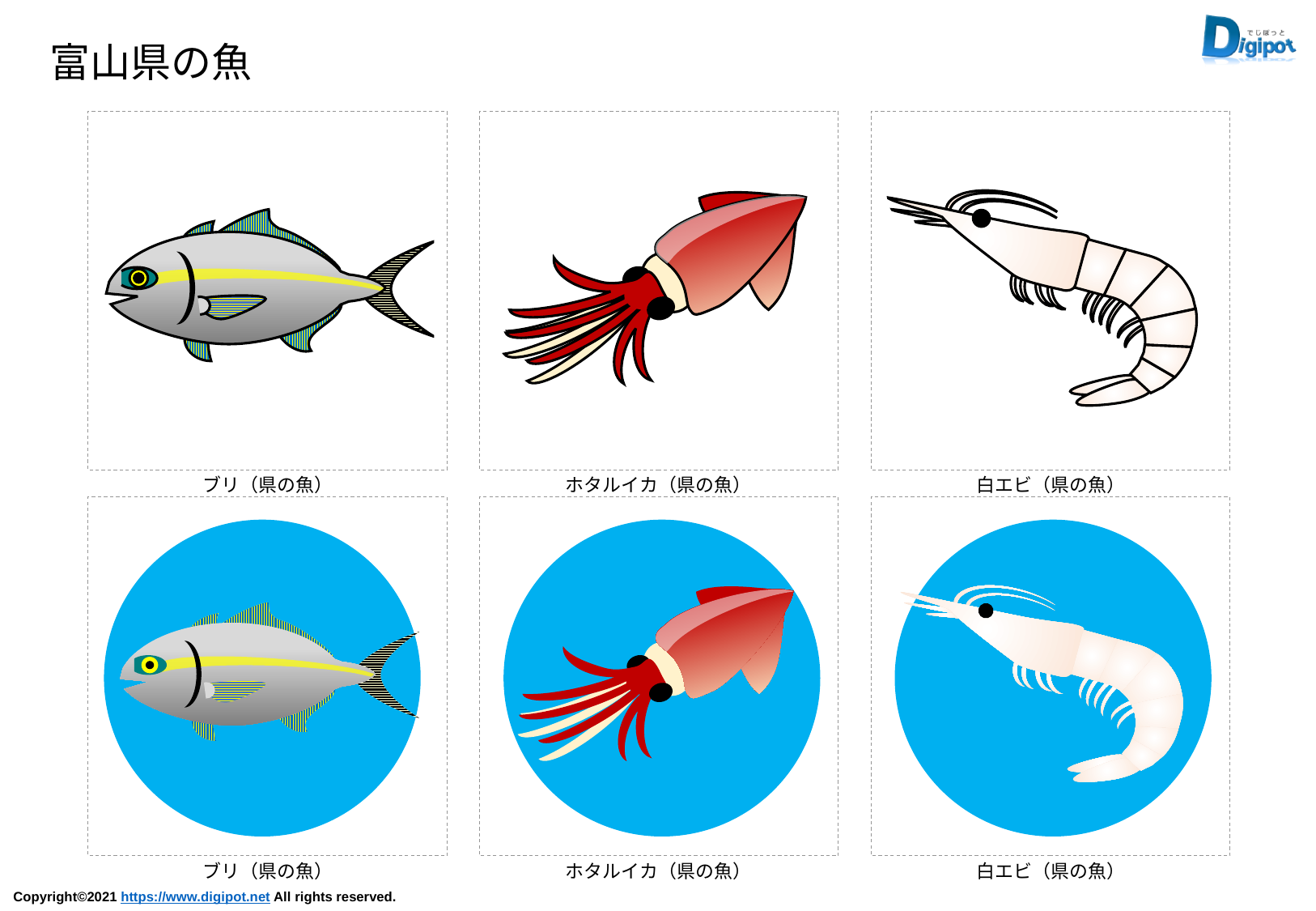

富山県の魚

ブリ（県の魚）
ホタルイカ（県の魚）
白エビ（県の魚）

ブリ（県の魚）
ホタルイカ（県の魚）
白エビ（県の魚）